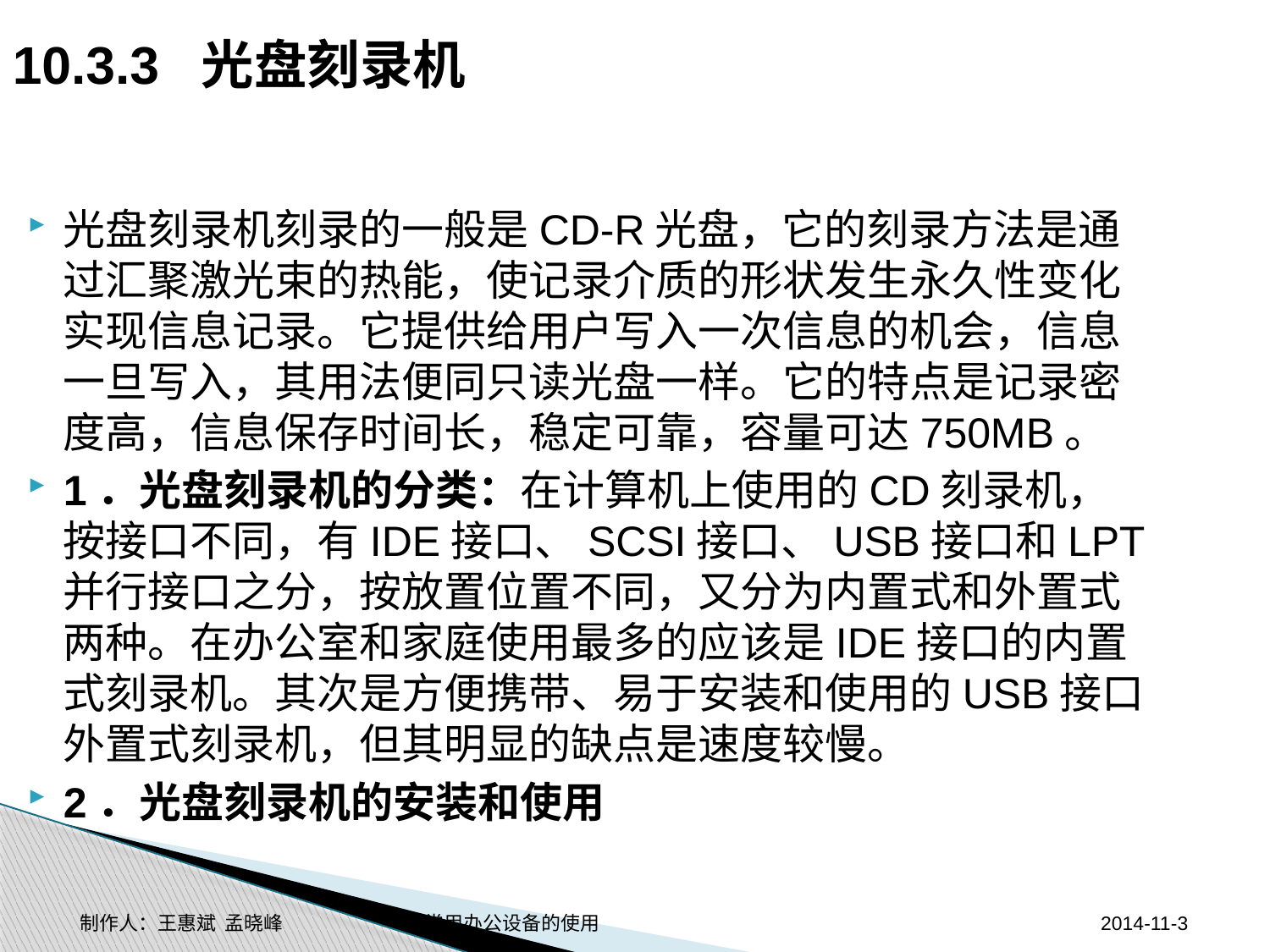

10.3.3  光盘刻录机
光盘刻录机刻录的一般是CD-R光盘，它的刻录方法是通过汇聚激光束的热能，使记录介质的形状发生永久性变化实现信息记录。它提供给用户写入一次信息的机会，信息一旦写入，其用法便同只读光盘一样。它的特点是记录密度高，信息保存时间长，稳定可靠，容量可达750MB。
1．光盘刻录机的分类：在计算机上使用的CD刻录机，按接口不同，有IDE接口、SCSI接口、USB接口和LPT并行接口之分，按放置位置不同，又分为内置式和外置式两种。在办公室和家庭使用最多的应该是IDE接口的内置式刻录机。其次是方便携带、易于安装和使用的USB接口外置式刻录机，但其明显的缺点是速度较慢。
2．光盘刻录机的安装和使用

制作人：王惠斌  孟晓峰                                常用办公设备的使用
2014-11-3